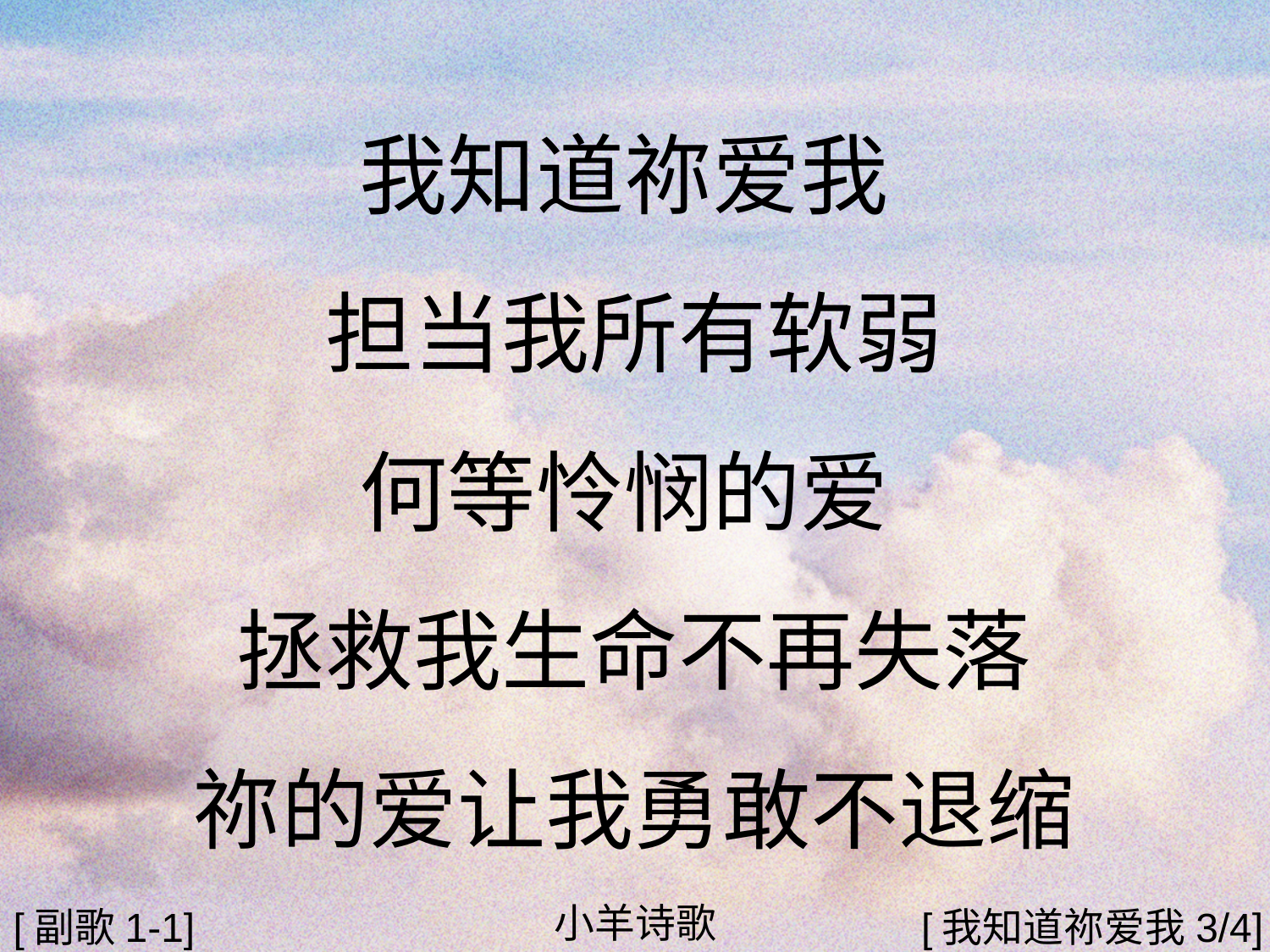

我知道祢爱我
担当我所有软弱
何等怜悯的爱
拯救我生命不再失落
祢的爱让我勇敢不退缩
#

小羊诗歌
[副歌1-1]
[我知道祢爱我3/4]